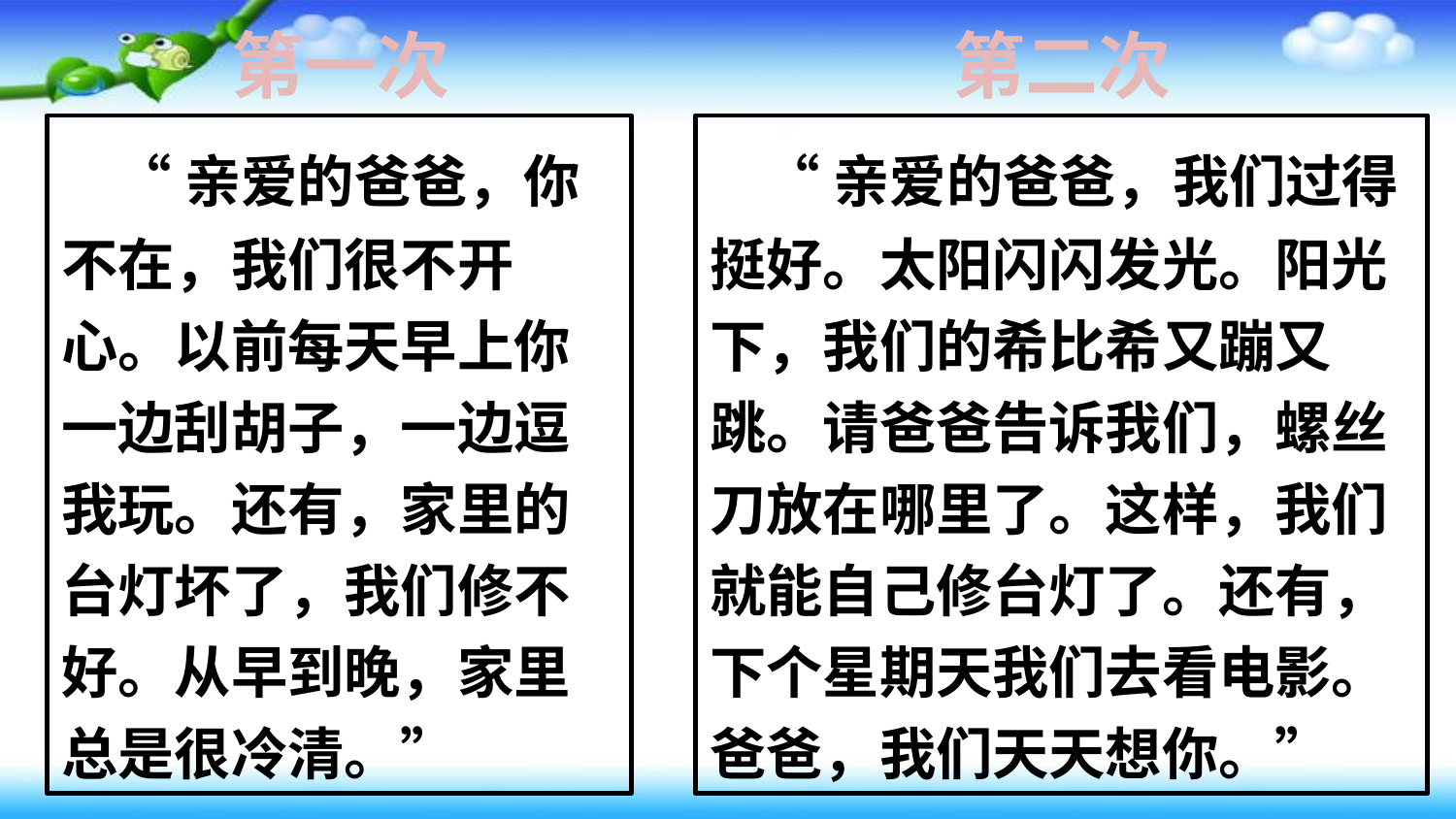

第一次
第二次
    “亲爱的爸爸，你不在，我们很不开心。以前每天早上你一边刮胡子，一边逗我玩。还有，家里的台灯坏了，我们修不好。从早到晚，家里总是很冷清。”
    “亲爱的爸爸，我们过得挺好。太阳闪闪发光。阳光下，我们的希比希又蹦又跳。请爸爸告诉我们，螺丝刀放在哪里了。这样，我们就能自己修台灯了。还有，下个星期天我们去看电影。爸爸，我们天天想你。”